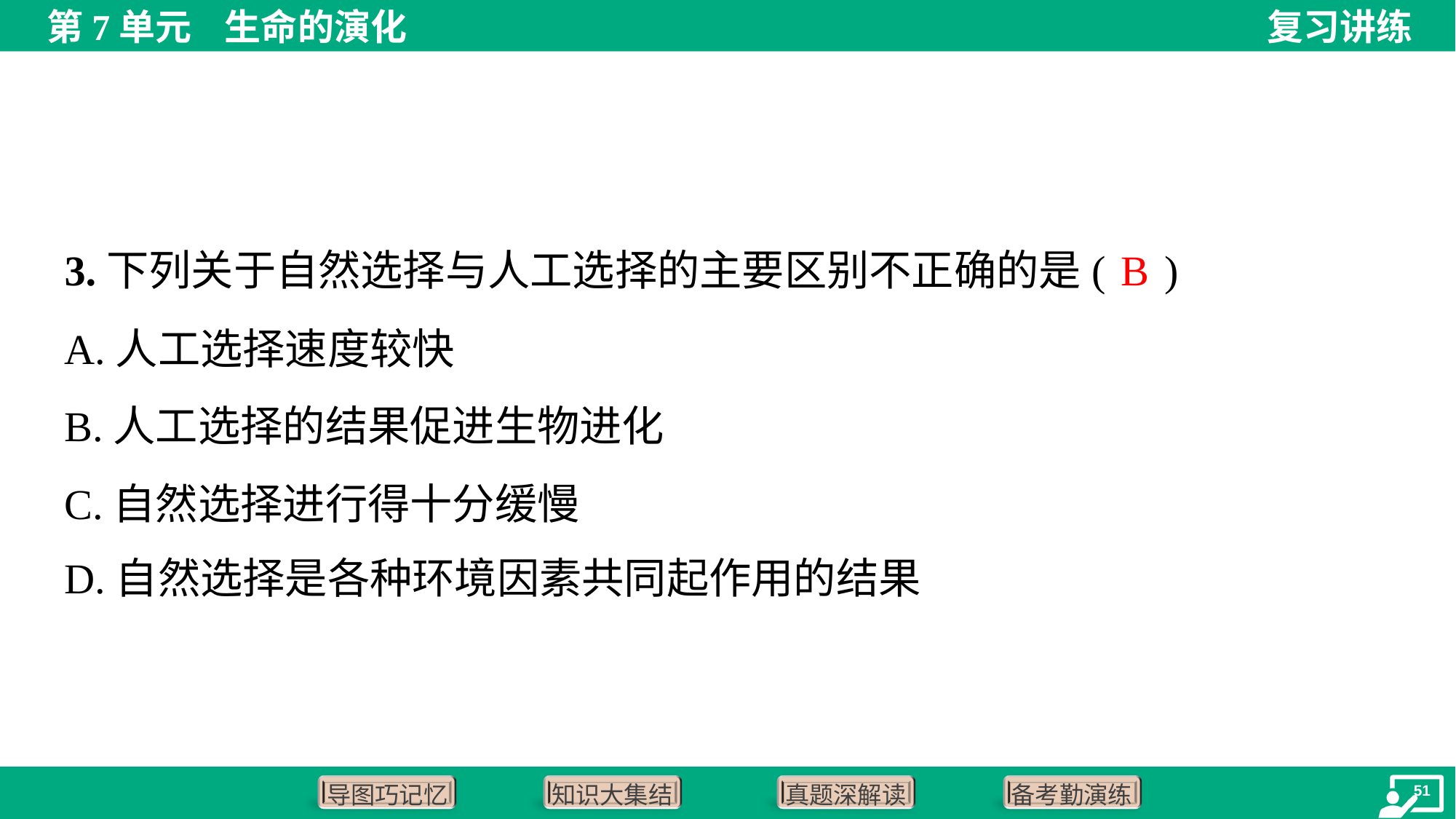

B
3.下列关于自然选择与人工选择的主要区别不正确的是(     )
A.人工选择速度较快
B.人工选择的结果促进生物进化
C.自然选择进行得十分缓慢
D.自然选择是各种环境因素共同起作用的结果